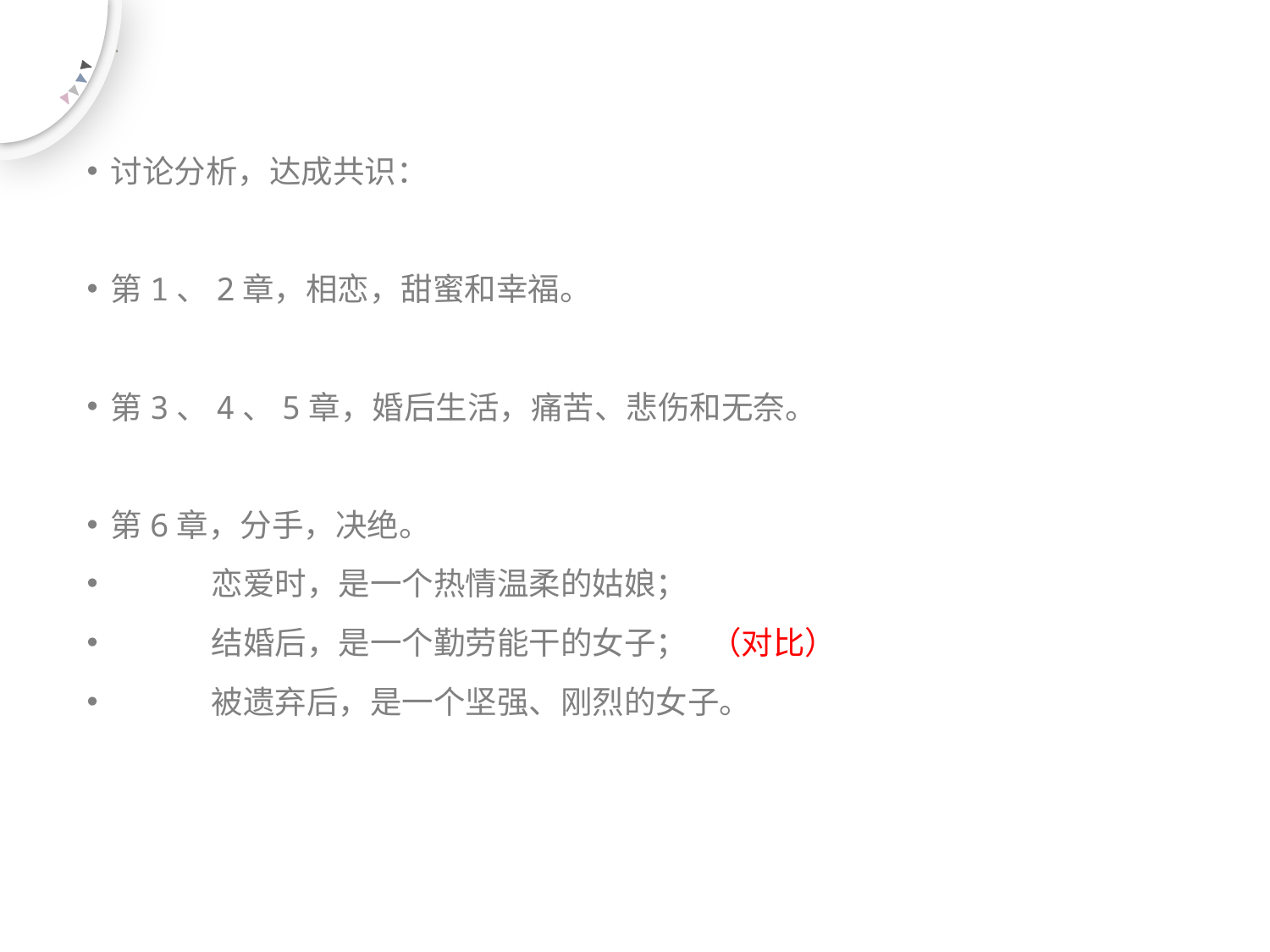

讨论分析，达成共识：

第1、2章，相恋，甜蜜和幸福。

第3、4、5章，婚后生活，痛苦、悲伤和无奈。

第6章，分手，决绝。
             恋爱时，是一个热情温柔的姑娘；
             结婚后，是一个勤劳能干的女子；   （对比）
             被遗弃后，是一个坚强、刚烈的女子。